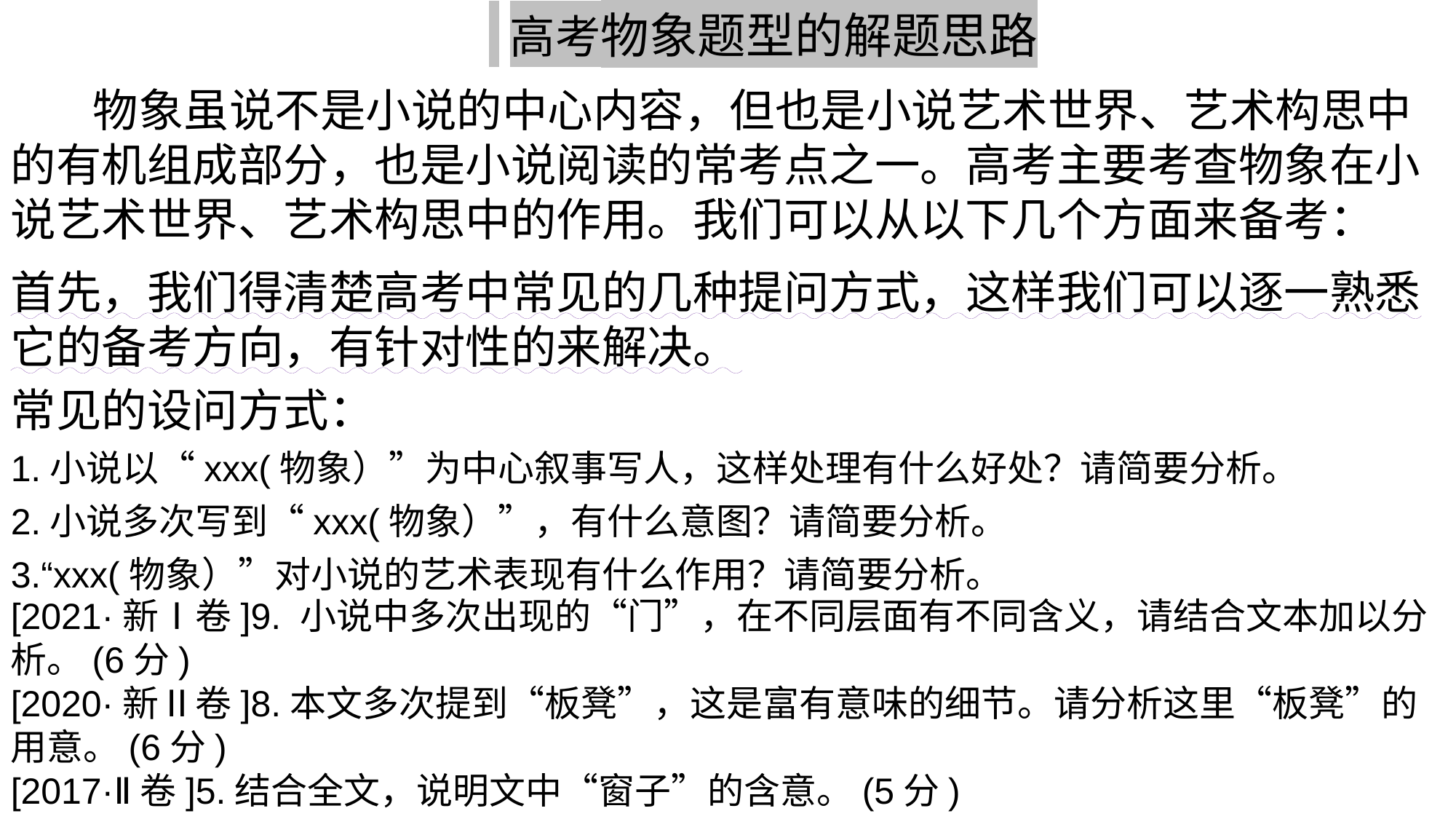

高考物象题型的解题思路
       物象虽说不是小说的中心内容，但也是小说艺术世界、艺术构思中的有机组成部分，也是小说阅读的常考点之一。高考主要考查物象在小说艺术世界、艺术构思中的作用。我们可以从以下几个方面来备考：
首先，我们得清楚高考中常见的几种提问方式，这样我们可以逐一熟悉它的备考方向，有针对性的来解决。
常见的设问方式：
1.小说以“xxx(物象）”为中心叙事写人，这样处理有什么好处？请简要分析。
2.小说多次写到“xxx(物象）”，有什么意图？请简要分析。
3.“xxx(物象）”对小说的艺术表现有什么作用？请简要分析。
[2021·新Ⅰ卷]9. 小说中多次出现的“门”，在不同层面有不同含义，请结合文本加以分析。(6分)
[2020·新Ⅱ卷]8.本文多次提到“板凳”，这是富有意味的细节。请分析这里“板凳”的用意。(6分)
[2017·Ⅱ卷]5.结合全文，说明文中“窗子”的含意。(5分)